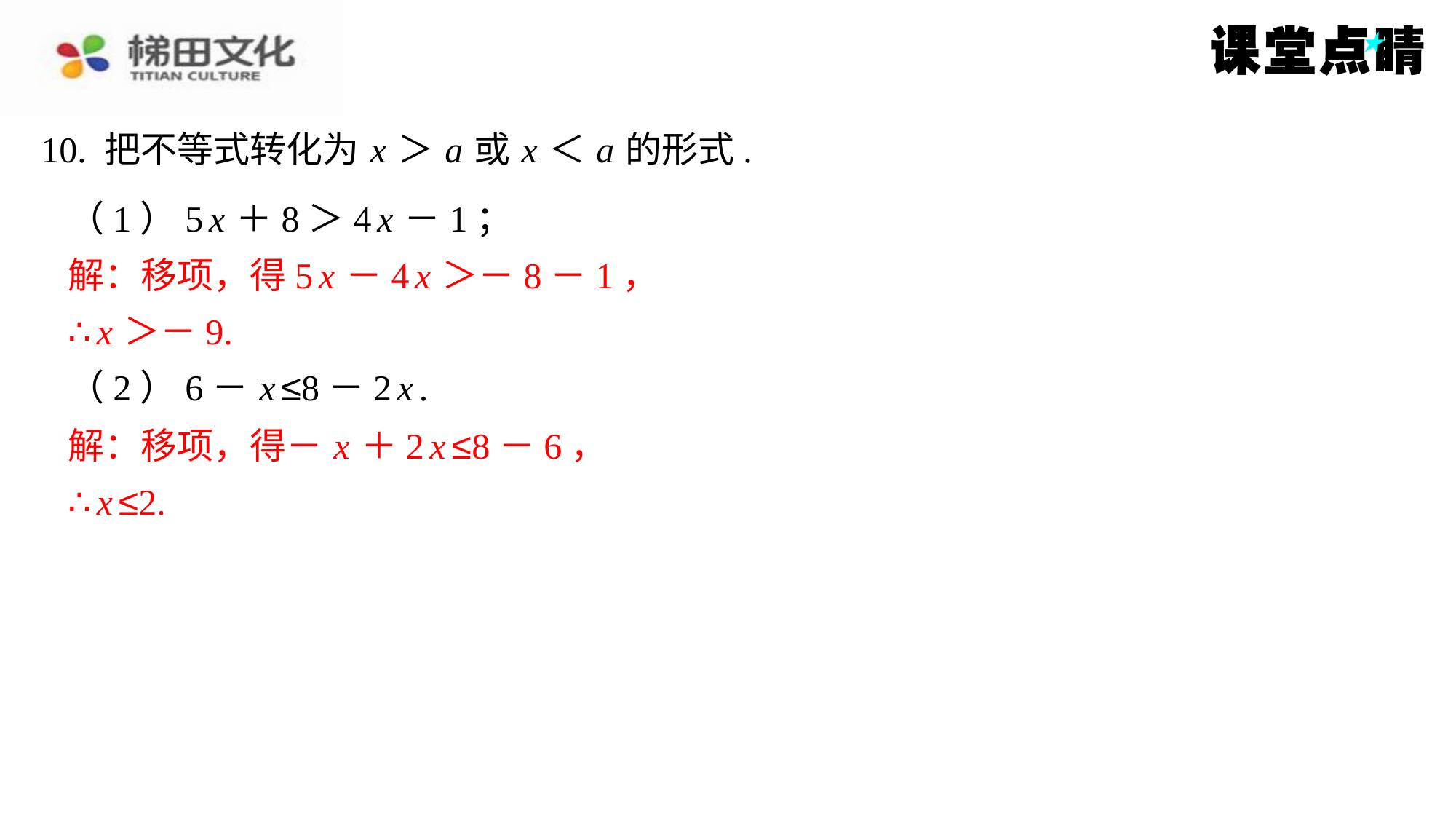

10. 把不等式转化为 x ＞ a 或 x ＜ a 的形式.
（1）5 x ＋8＞4 x －1；
解：移项，得5 x －4 x ＞－8－1，
∴ x ＞－9.
（2）6－ x ≤8－2 x .
解：移项，得－ x ＋2 x ≤8－6，
∴ x ≤2.
解：移项，得5 x －4 x ＞－8－1，
∴ x ＞－9.
解：移项，得－ x ＋2 x ≤8－6，
∴ x ≤2.